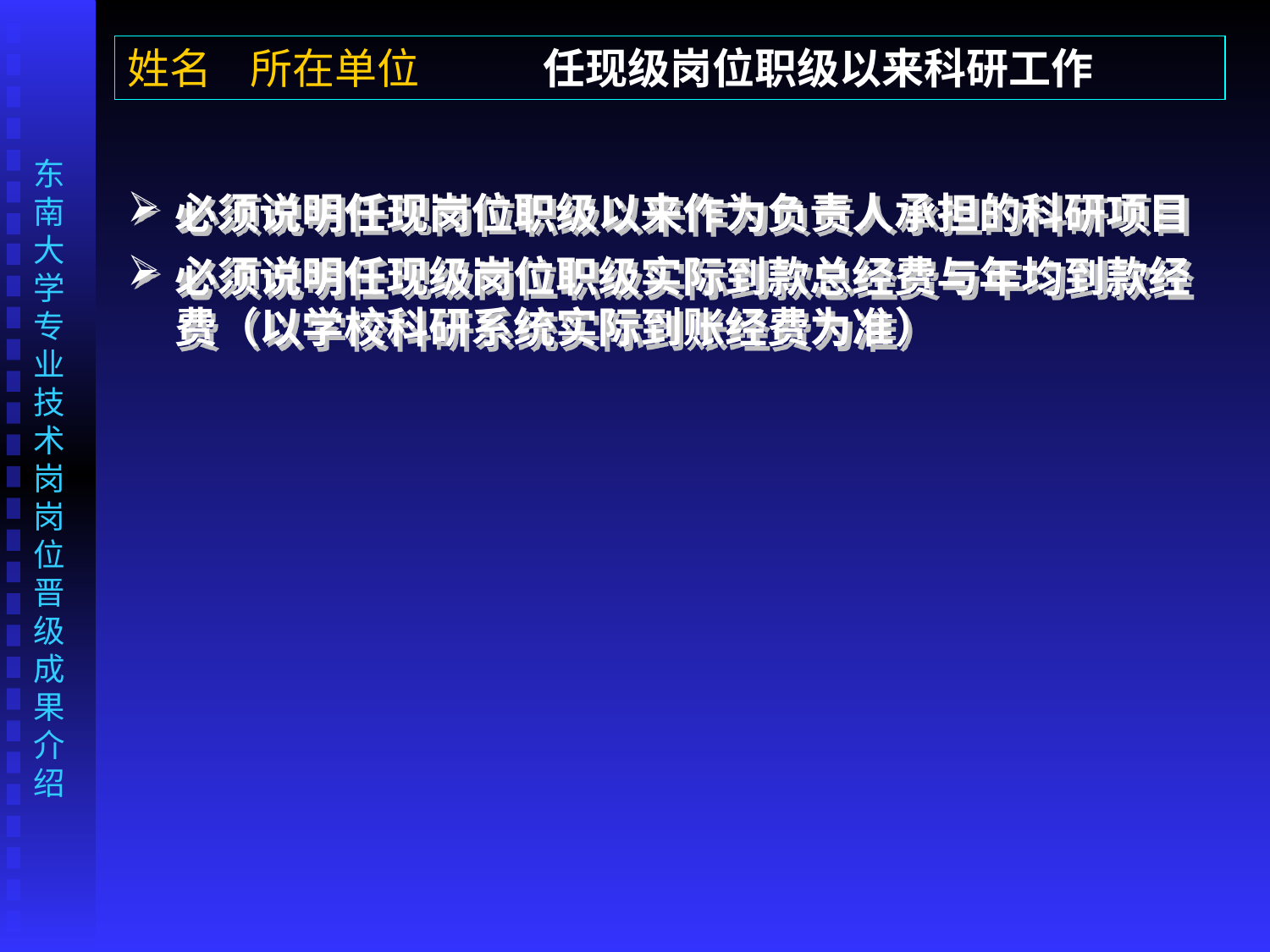

姓名    所在单位             任现级岗位职级以来科研工作
必须说明任现岗位职级以来作为负责人承担的科研项目
必须说明任现级岗位职级实际到款总经费与年均到款经费（以学校科研系统实际到账经费为准）